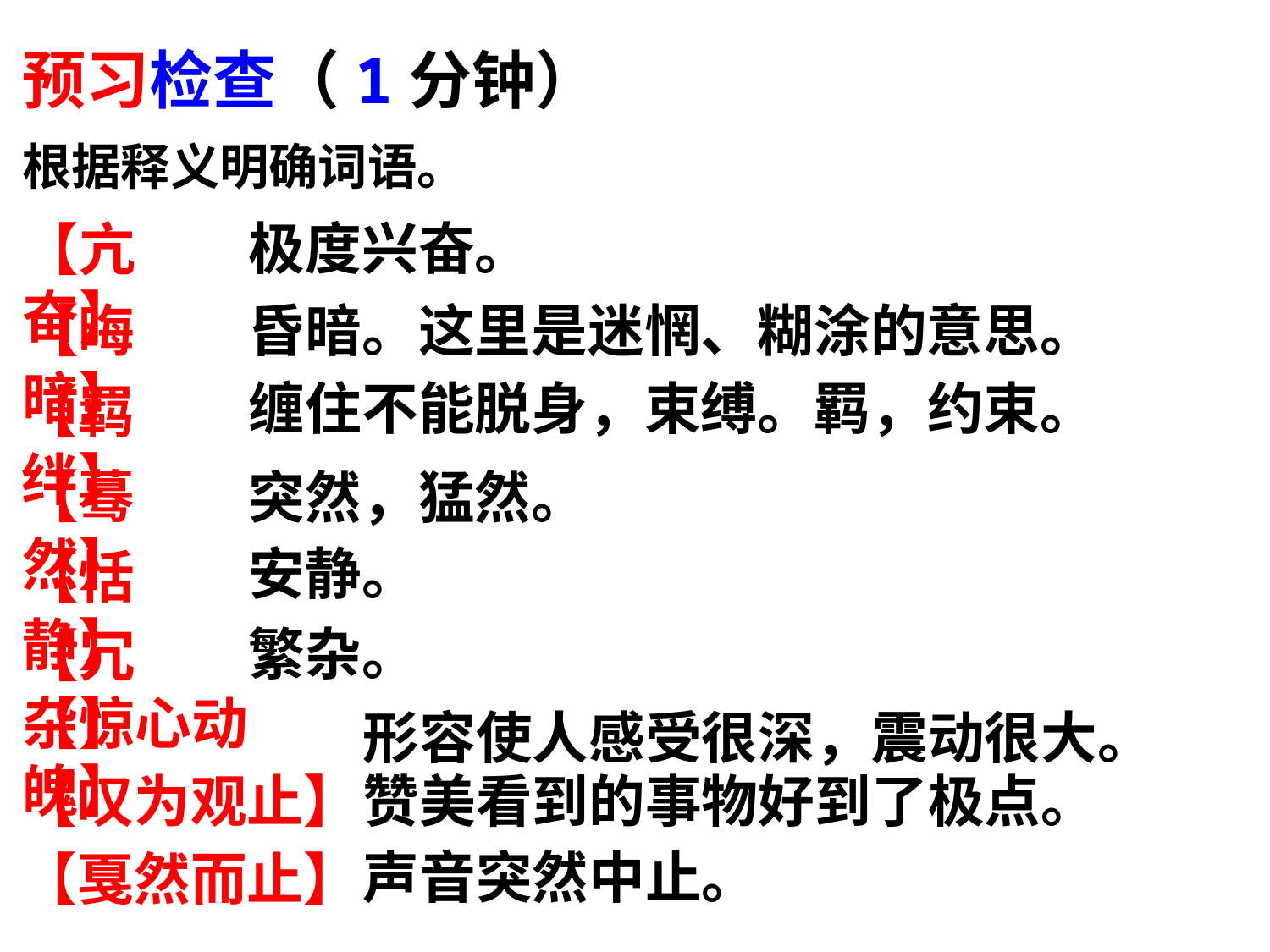

预习检查（1分钟）
根据释义明确词语。
极度兴奋。

【亢奋】
【晦暗】
昏暗。这里是迷惘、糊涂的意思。

缠住不能脱身，束缚。羁，约束。

【羁绊】
【蓦然】
突然，猛然。

安静。

【恬静】
繁杂。
【冗杂】
【惊心动魄】
形容使人感受很深，震动很大。
赞美看到的事物好到了极点。
【叹为观止】
【戛然而止】
声音突然中止。